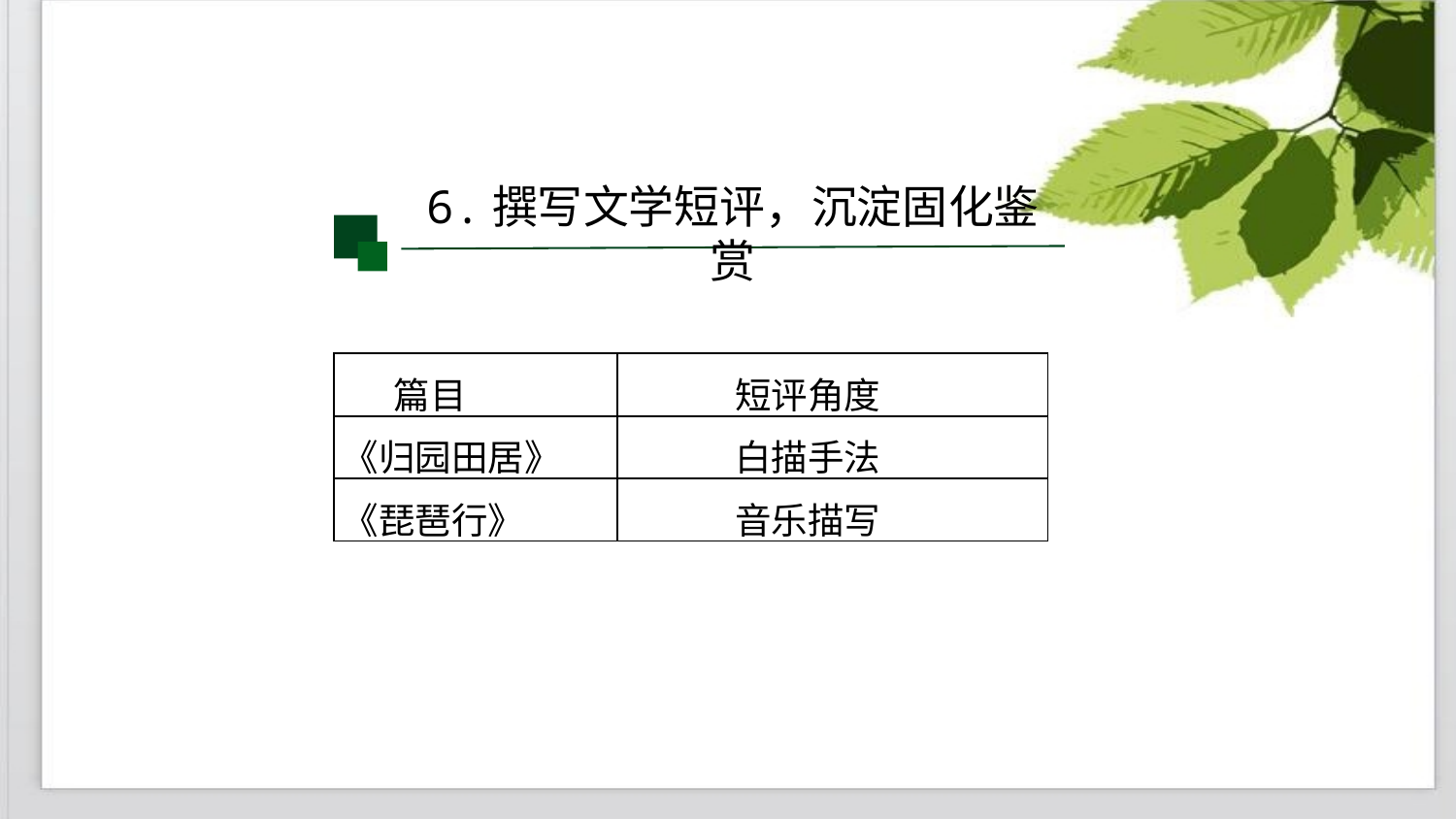

6.撰写文学短评，沉淀固化鉴赏

| 篇目 | 短评角度 |
| --- | --- |
| 《归园田居》 | 白描手法 |
| 《琵琶行》 | 音乐描写 |